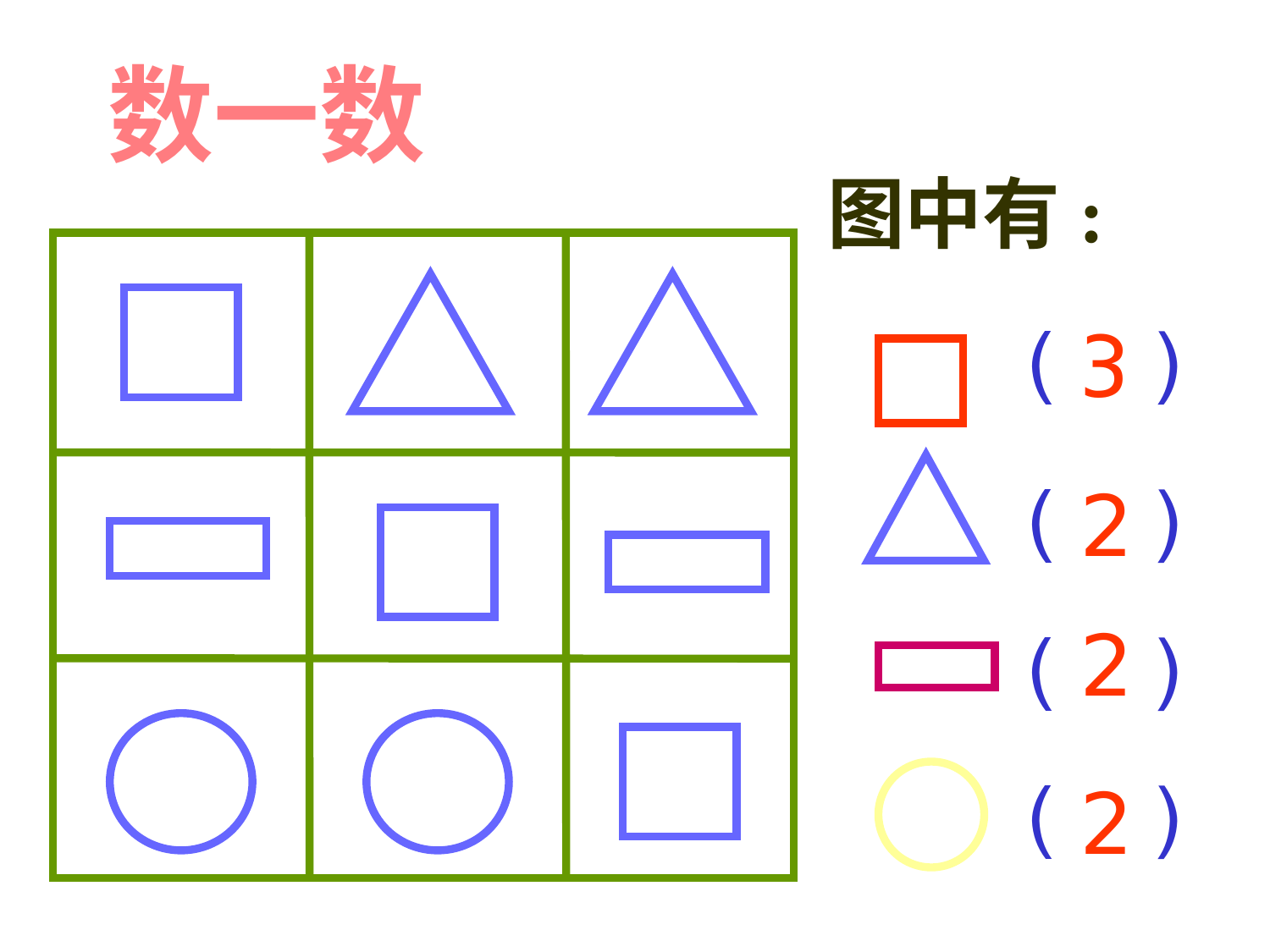

数一数
图中有:

(    )

(    )
(    )
(    )

3
2
2
2